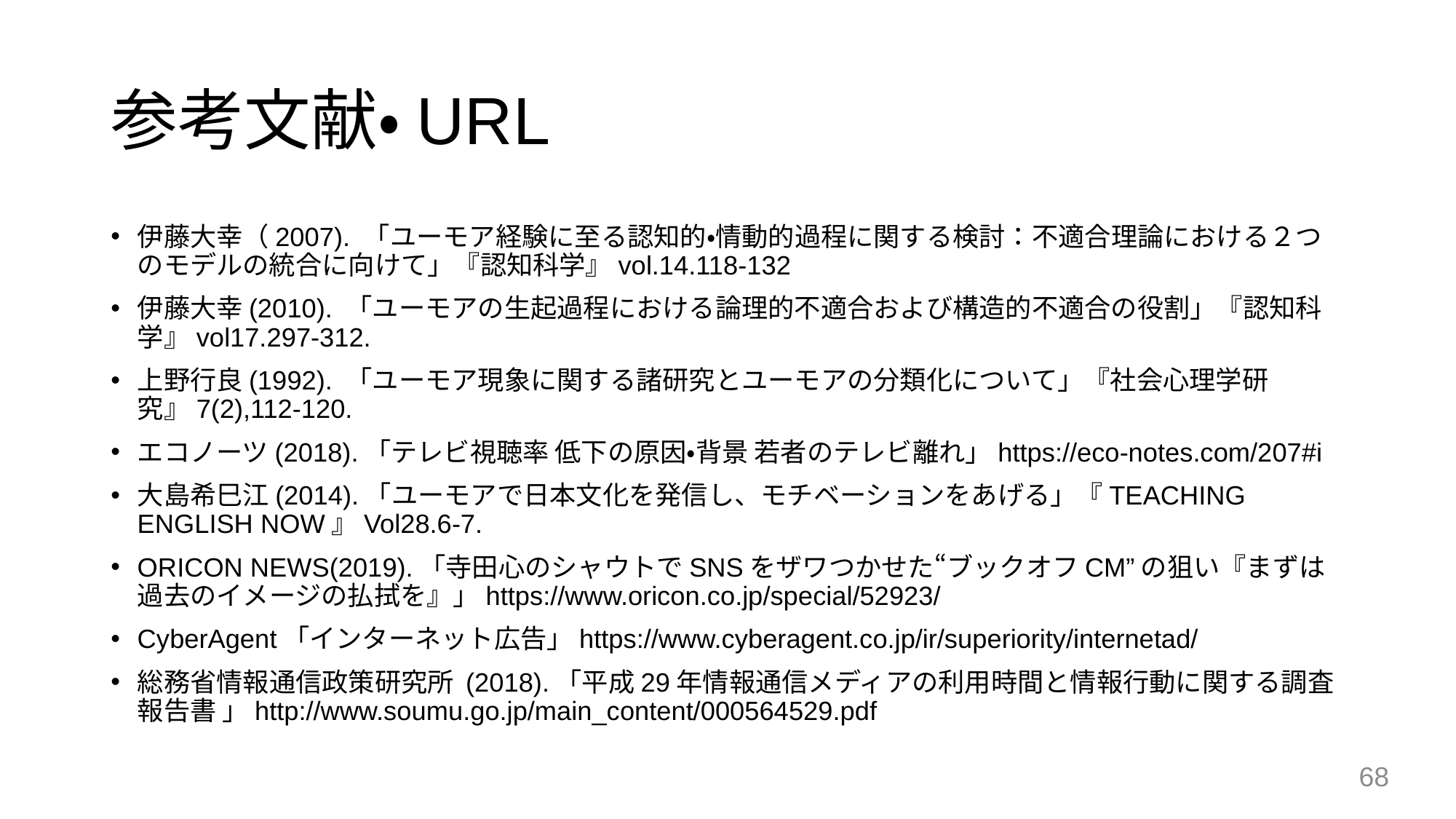

# 参考文献・URL
伊藤大幸（2007). 「ユーモア経験に至る認知的・情動的過程に関する検討：不適合理論における２つのモデルの統合に向けて」『認知科学』vol.14.118-132
伊藤大幸(2010). 「ユーモアの生起過程における論理的不適合および構造的不適合の役割」『認知科学』vol17.297-312.
上野行良(1992). 「ユーモア現象に関する諸研究とユーモアの分類化について」『社会心理学研究』7(2),112-120.
エコノーツ(2018).「テレビ視聴率 低下の原因・背景 若者のテレビ離れ」https://eco-notes.com/207#i
大島希巳江(2014).「ユーモアで日本文化を発信し、モチベーションをあげる」『TEACHING ENGLISH NOW』Vol28.6-7.
ORICON NEWS(2019).「寺田心のシャウトでSNSをザワつかせた“ブックオフCM”の狙い『まずは過去のイメージの払拭を』」https://www.oricon.co.jp/special/52923/
CyberAgent「インターネット広告」https://www.cyberagent.co.jp/ir/superiority/internetad/
総務省情報通信政策研究所 (2018).「平成29年情報通信メディアの利用時間と情報行動に関する調査報告書 」http://www.soumu.go.jp/main_content/000564529.pdf
68